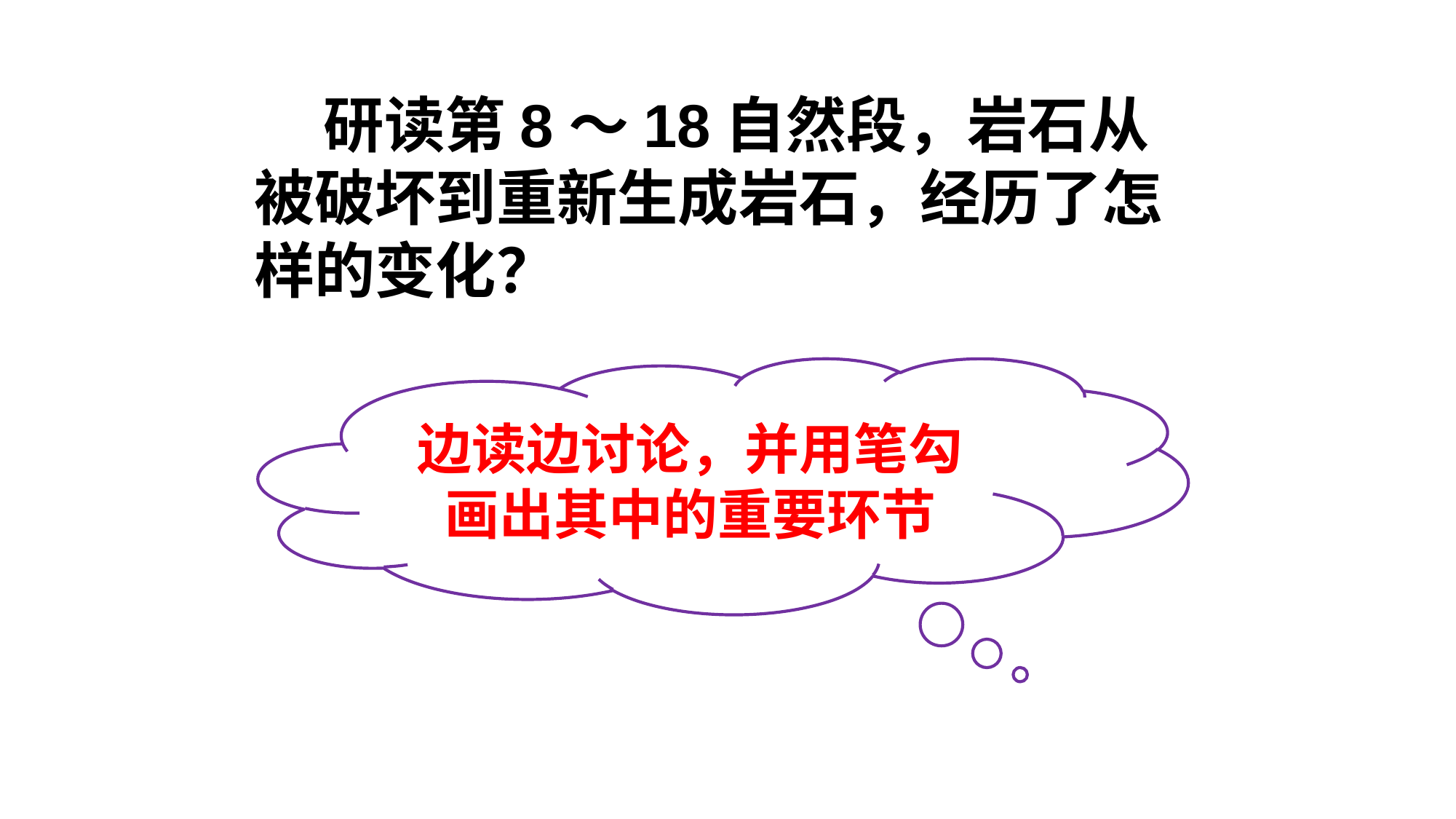

研读第8～18自然段，岩石从被破坏到重新生成岩石，经历了怎样的变化？
边读边讨论，并用笔勾画出其中的重要环节